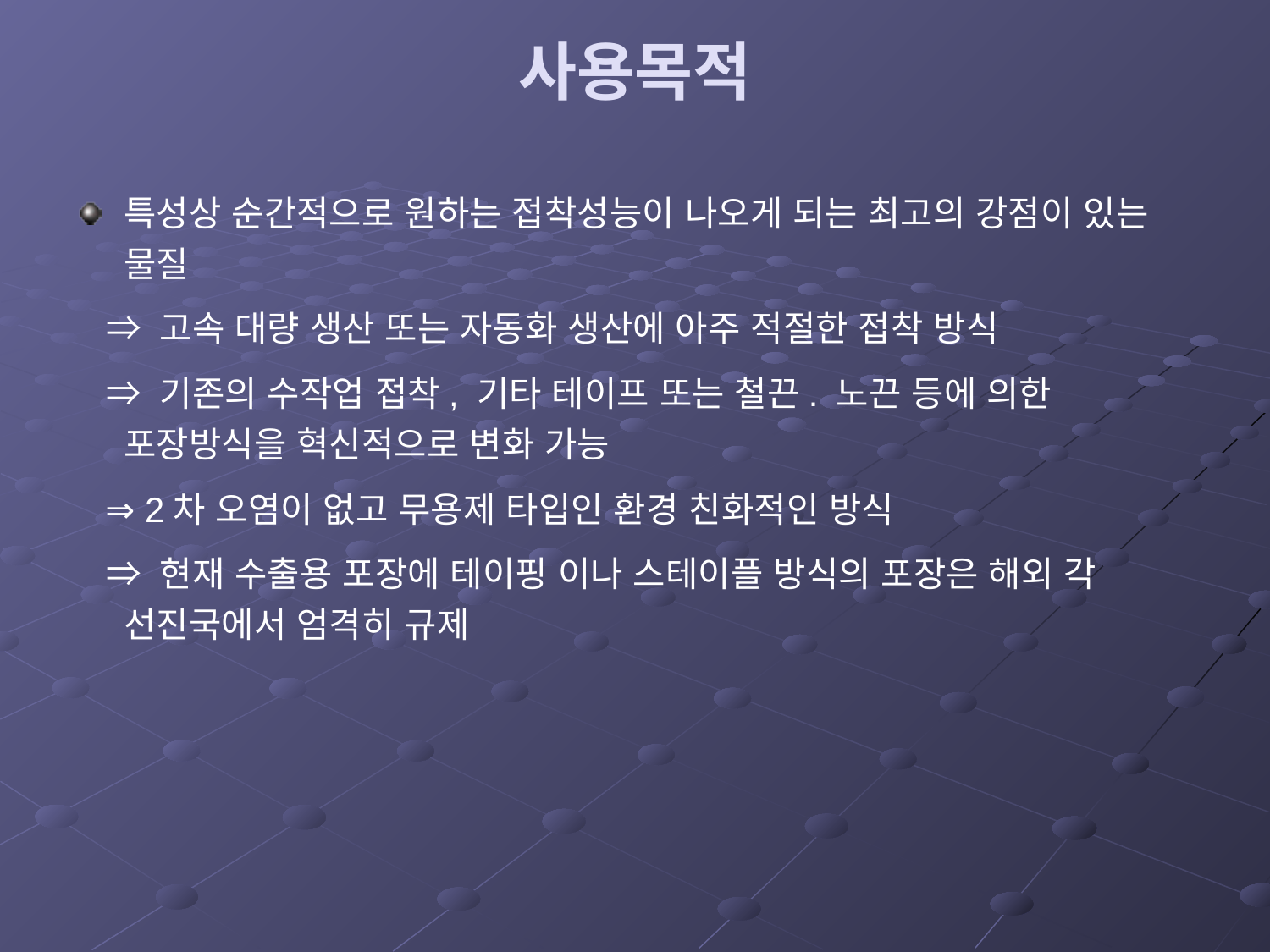

# 사용목적
특성상 순간적으로 원하는 접착성능이 나오게 되는 최고의 강점이 있는 물질
   ⇒ 고속 대량 생산 또는 자동화 생산에 아주 적절한 접착 방식
   ⇒ 기존의 수작업 접착, 기타 테이프 또는 철끈. 노끈 등에 의한 포장방식을 혁신적으로 변화 가능
   ⇒ 2차 오염이 없고 무용제 타입인 환경 친화적인 방식
   ⇒ 현재 수출용 포장에 테이핑 이나 스테이플 방식의 포장은 해외 각 선진국에서 엄격히 규제